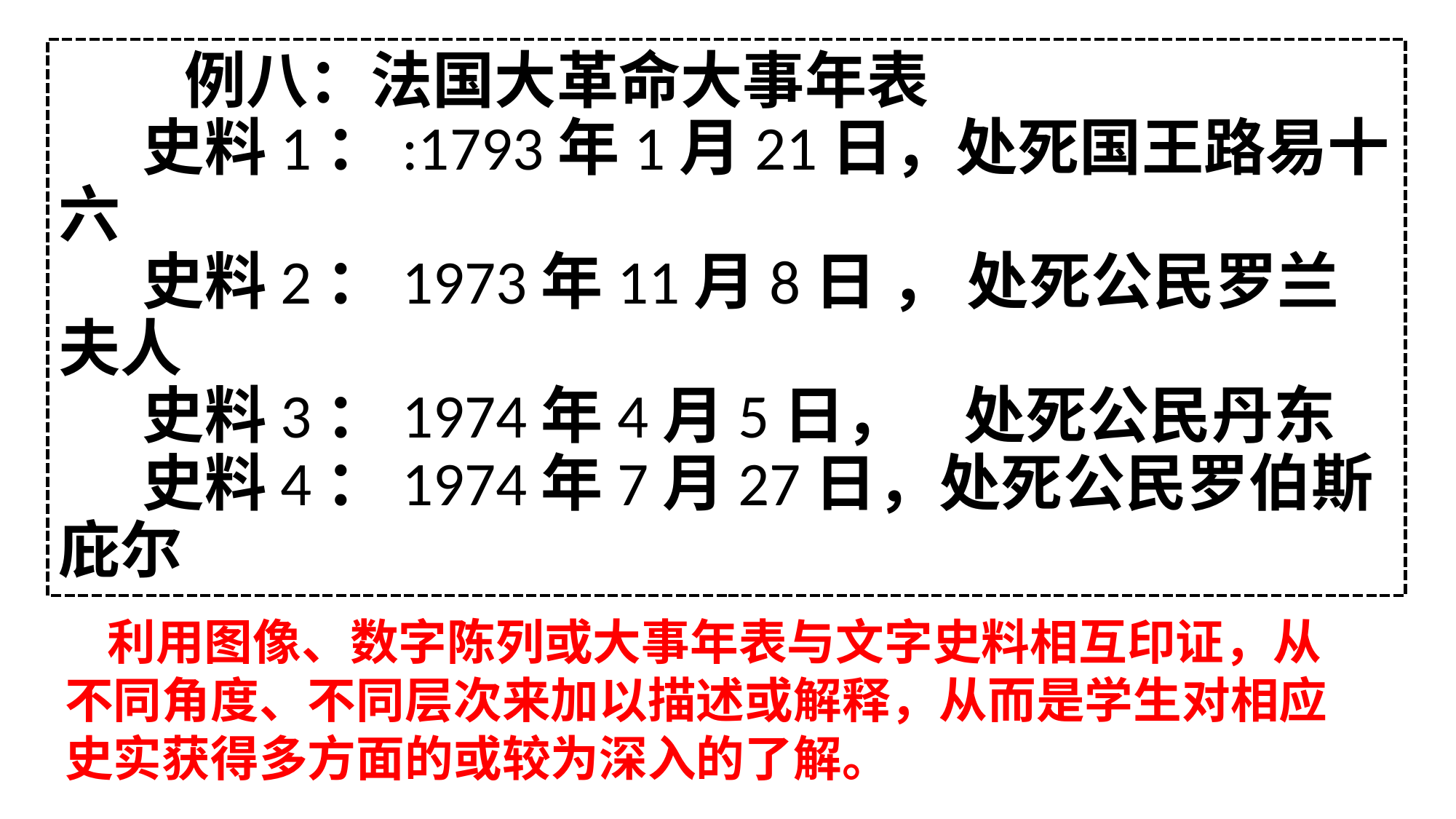

# 例八：法国大革命大事年表 史料1：:1793年1月21日，处死国王路易十六 史料2：1973年11月8日 ， 处死公民罗兰夫人 史料3：1974年4月5日，    处死公民丹东 史料4：1974年7月27日，处死公民罗伯斯庇尔
利用图像、数字陈列或大事年表与文字史料相互印证，从不同角度、不同层次来加以描述或解释，从而是学生对相应史实获得多方面的或较为深入的了解。